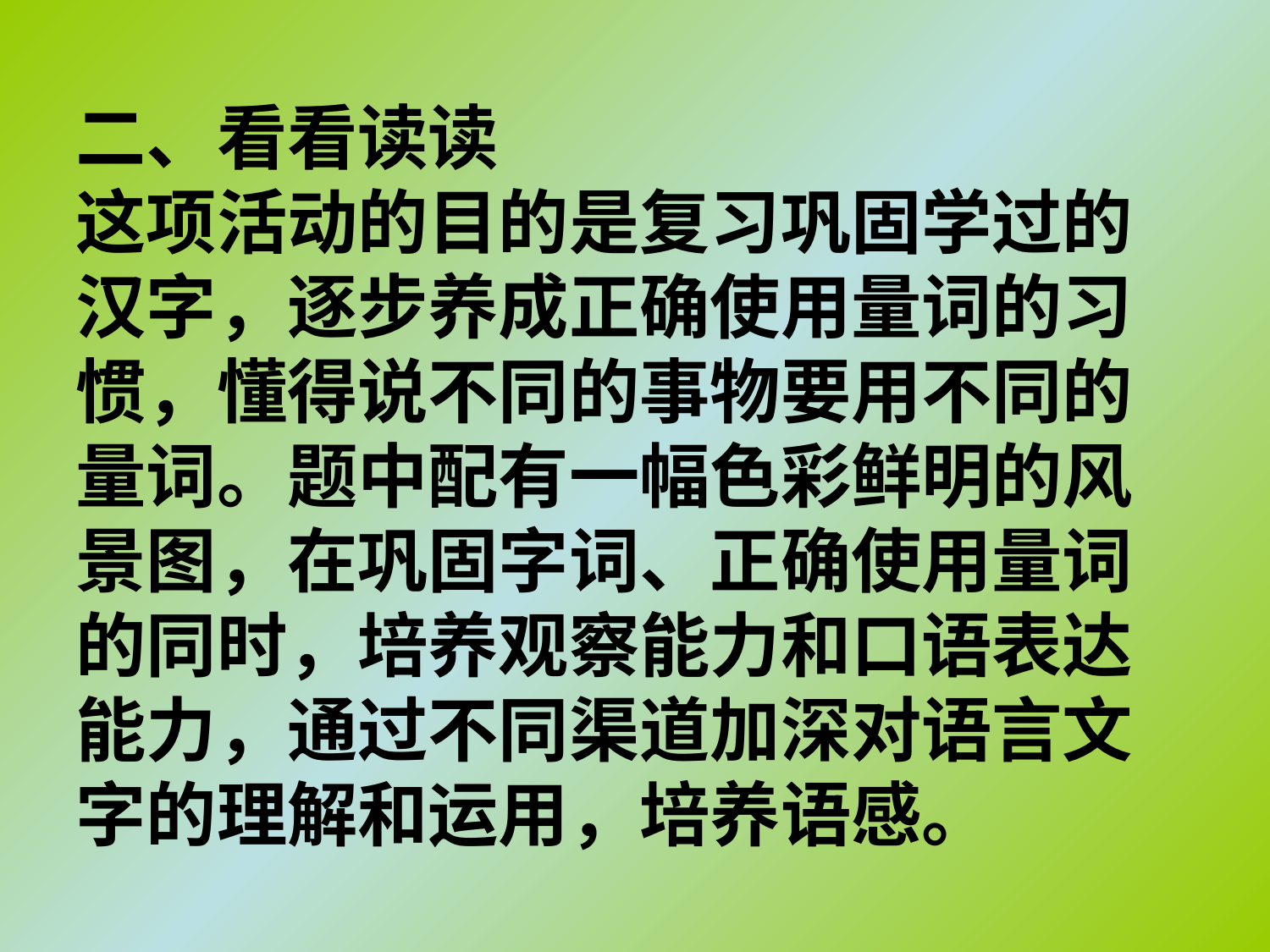

# 二、看看读读 这项活动的目的是复习巩固学过的汉字，逐步养成正确使用量词的习惯，懂得说不同的事物要用不同的量词。题中配有一幅色彩鲜明的风景图，在巩固字词、正确使用量词的同时，培养观察能力和口语表达能力，通过不同渠道加深对语言文字的理解和运用，培养语感。